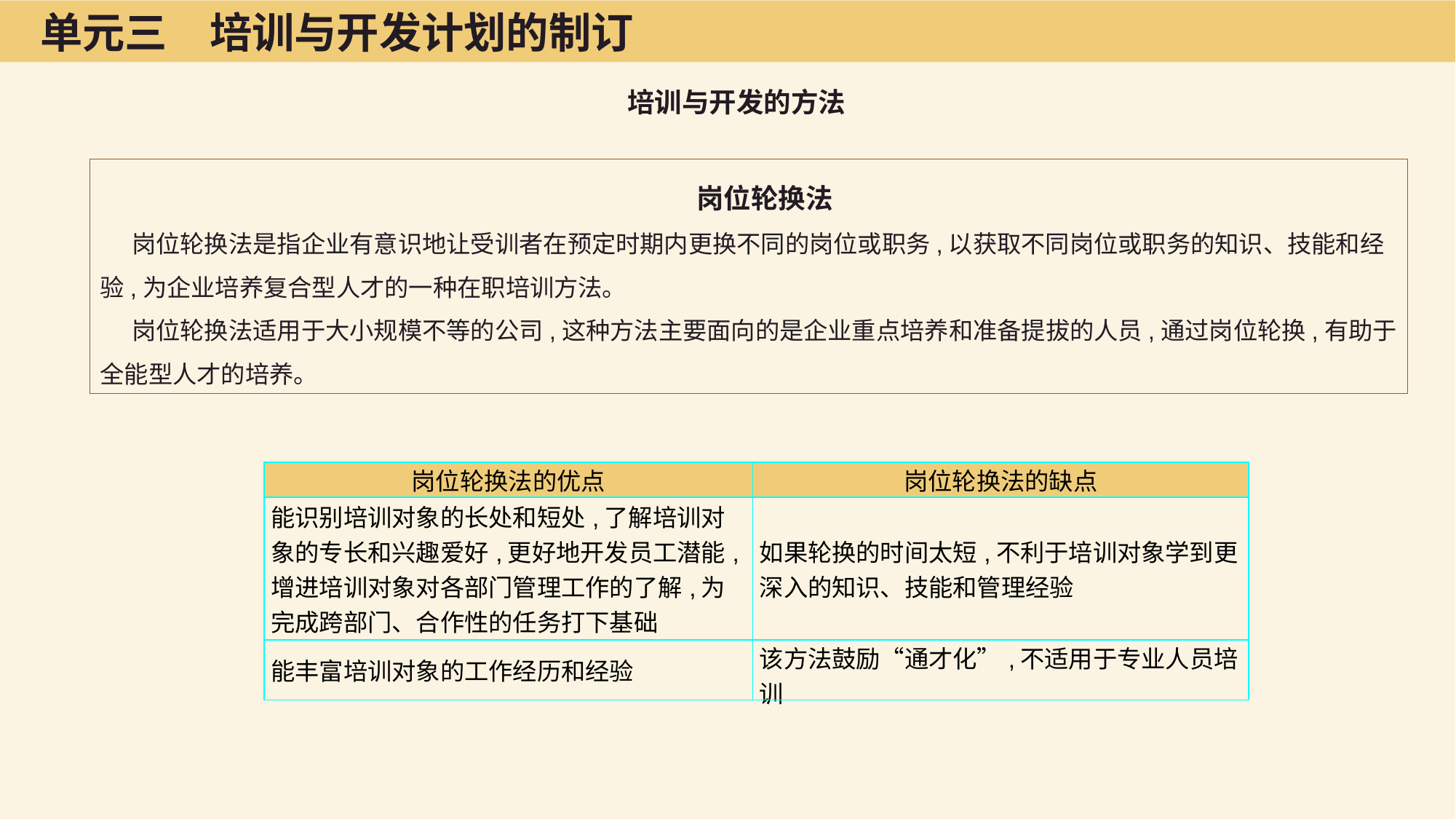

单元三　培训与开发计划的制订
培训与开发的方法
岗位轮换法
岗位轮换法是指企业有意识地让受训者在预定时期内更换不同的岗位或职务,以获取不同岗位或职务的知识、技能和经验,为企业培养复合型人才的一种在职培训方法。
岗位轮换法适用于大小规模不等的公司,这种方法主要面向的是企业重点培养和准备提拔的人员,通过岗位轮换,有助于全能型人才的培养。
| 岗位轮换法的优点 | 岗位轮换法的缺点 |
| --- | --- |
| 能识别培训对象的长处和短处,了解培训对象的专长和兴趣爱好,更好地开发员工潜能,增进培训对象对各部门管理工作的了解,为完成跨部门、合作性的任务打下基础 | 如果轮换的时间太短,不利于培训对象学到更深入的知识、技能和管理经验 |
| 能丰富培训对象的工作经历和经验 | 该方法鼓励“通才化”,不适用于专业人员培训 |